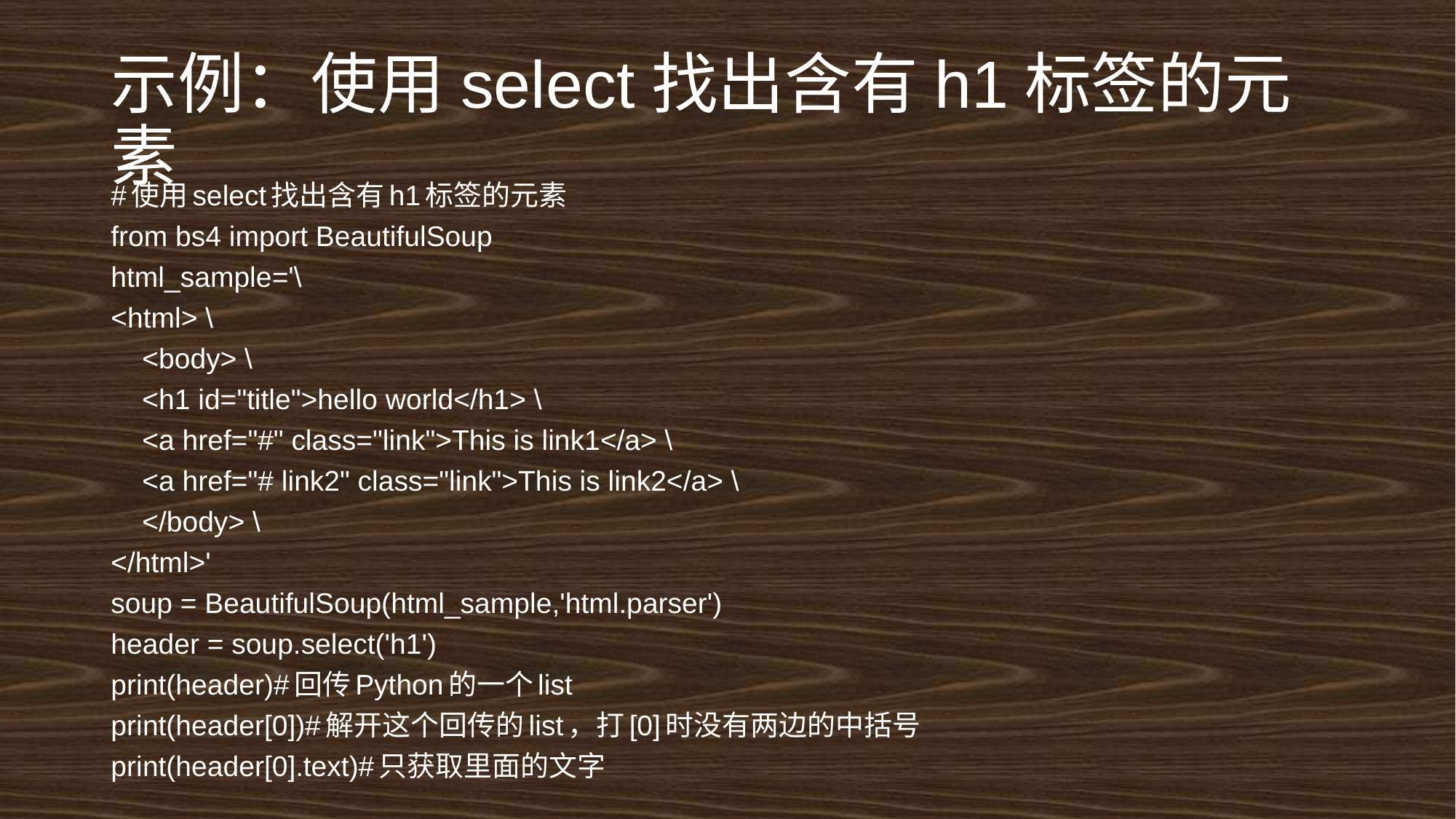

# 示例：使用select找出含有h1标签的元素
#使用select找出含有h1标签的元素
from bs4 import BeautifulSoup
html_sample='\
<html> \
    <body> \
    <h1 id="title">hello world</h1> \
    <a href="#" class="link">This is link1</a> \
    <a href="# link2" class="link">This is link2</a> \
    </body> \
</html>'
soup = BeautifulSoup(html_sample,'html.parser')
header = soup.select('h1')
print(header)#回传Python的一个list
print(header[0])#解开这个回传的list，打[0]时没有两边的中括号
print(header[0].text)#只获取里面的文字